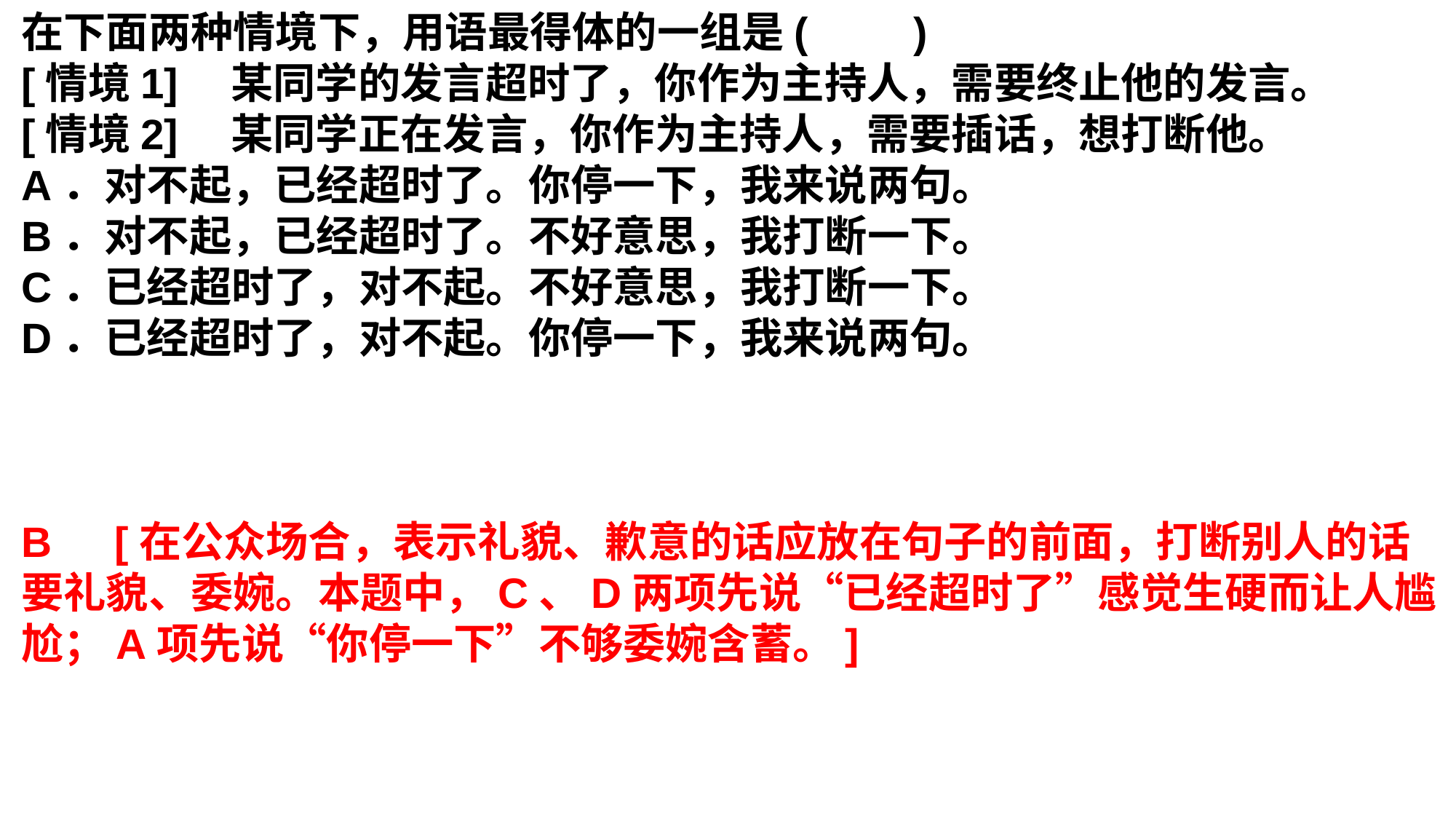

在下面两种情境下，用语最得体的一组是(　　)
[情境1]　某同学的发言超时了，你作为主持人，需要终止他的发言。
[情境2]　某同学正在发言，你作为主持人，需要插话，想打断他。
A．对不起，已经超时了。你停一下，我来说两句。
B．对不起，已经超时了。不好意思，我打断一下。
C．已经超时了，对不起。不好意思，我打断一下。
D．已经超时了，对不起。你停一下，我来说两句。

B　[在公众场合，表示礼貌、歉意的话应放在句子的前面，打断别人的话要礼貌、委婉。本题中，C、D两项先说“已经超时了”感觉生硬而让人尴尬；A项先说“你停一下”不够委婉含蓄。]